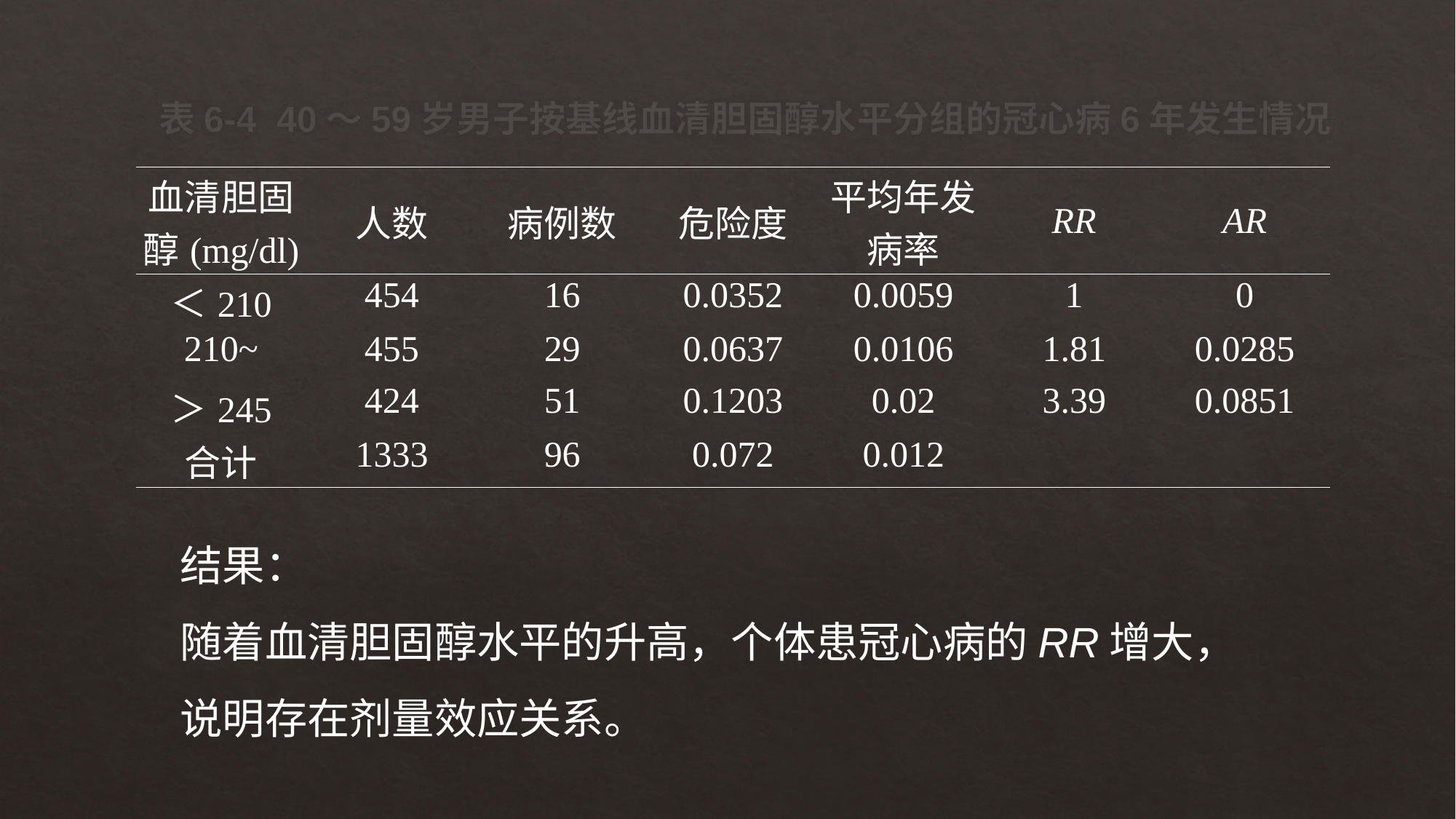

# 表6-4  40～59岁男子按基线血清胆固醇水平分组的冠心病6年发生情况
| 血清胆固醇(mg/dl) | 人数 | 病例数 | 危险度 | 平均年发病率 | RR | AR |
| --- | --- | --- | --- | --- | --- | --- |
| ＜210 | 454 | 16 | 0.0352 | 0.0059 | 1 | 0 |
| 210~ | 455 | 29 | 0.0637 | 0.0106 | 1.81 | 0.0285 |
| ＞245 | 424 | 51 | 0.1203 | 0.02 | 3.39 | 0.0851 |
| 合计 | 1333 | 96 | 0.072 | 0.012 |  |  |
结果：
随着血清胆固醇水平的升高，个体患冠心病的RR增大，
说明存在剂量效应关系。